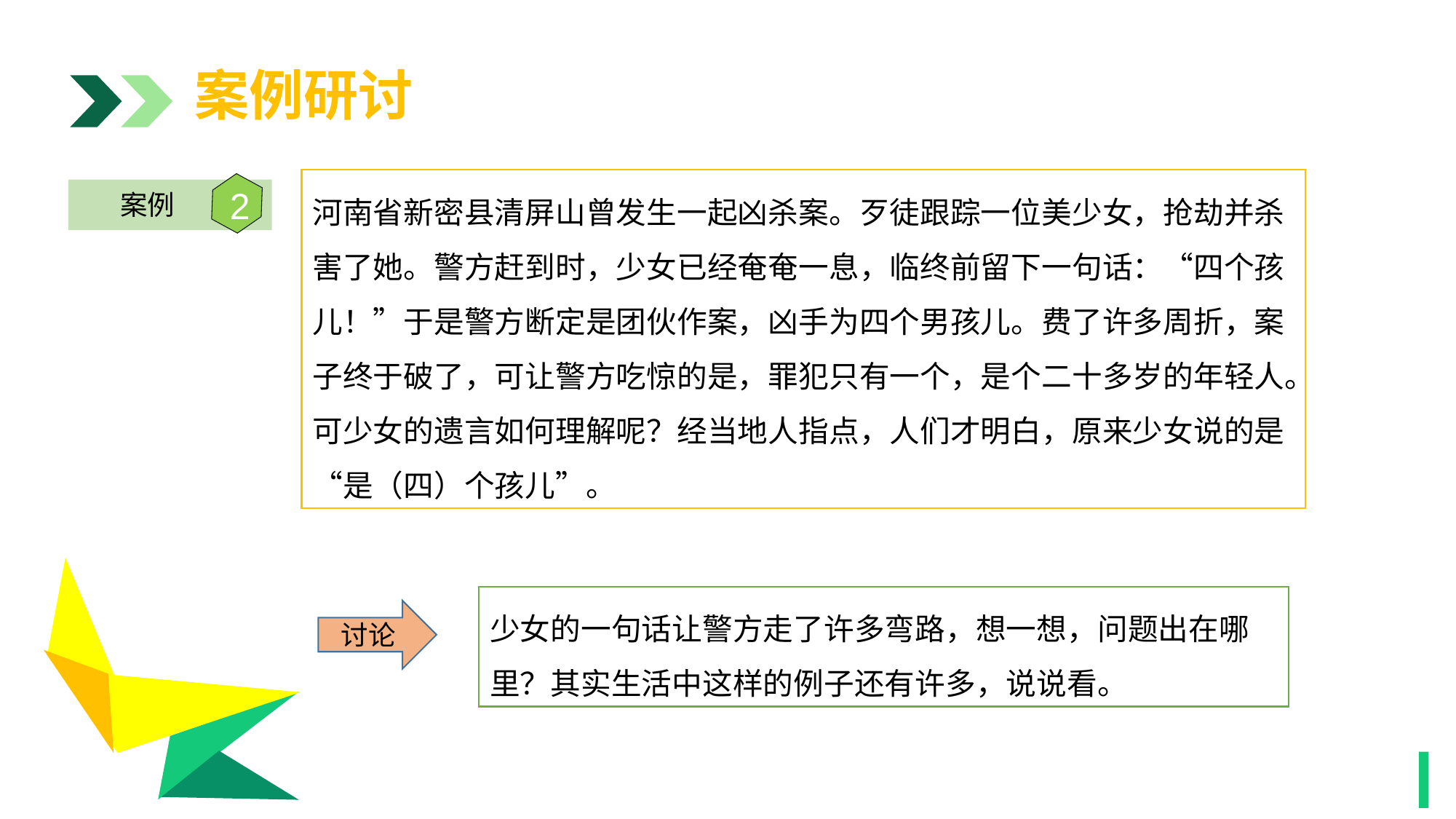

案例研讨

河南省新密县清屏山曾发生一起凶杀案。歹徒跟踪一位美少女，抢劫并杀害了她。警方赶到时，少女已经奄奄一息，临终前留下一句话：“四个孩儿！”于是警方断定是团伙作案，凶手为四个男孩儿。费了许多周折，案子终于破了，可让警方吃惊的是，罪犯只有一个，是个二十多岁的年轻人。可少女的遗言如何理解呢？经当地人指点，人们才明白，原来少女说的是“是（四）个孩儿”。
2

案例
1

少女的一句话让警方走了许多弯路，想一想，问题出在哪里？其实生活中这样的例子还有许多，说说看。

讨论
1
4